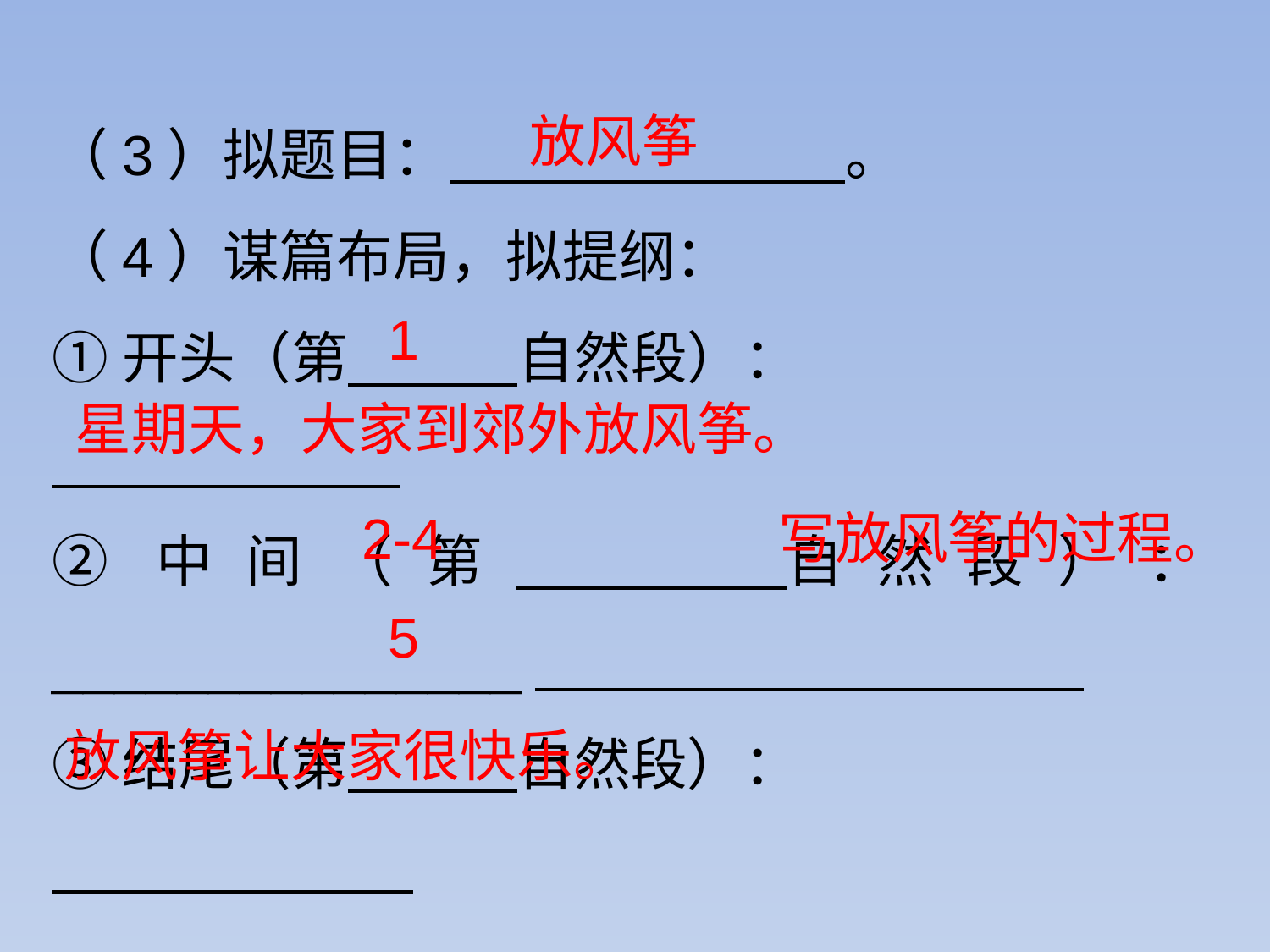

（3）拟题目：　　　　　　　。
（4）谋篇布局，拟提纲：
①开头（第　　　自然段）：

②中间（第　　　自然段）：_______________
③结尾（第　　　自然段）：

放风筝
1
星期天，大家到郊外放风筝。
2-4
写放风筝的过程。
5
放风筝让大家很快乐。